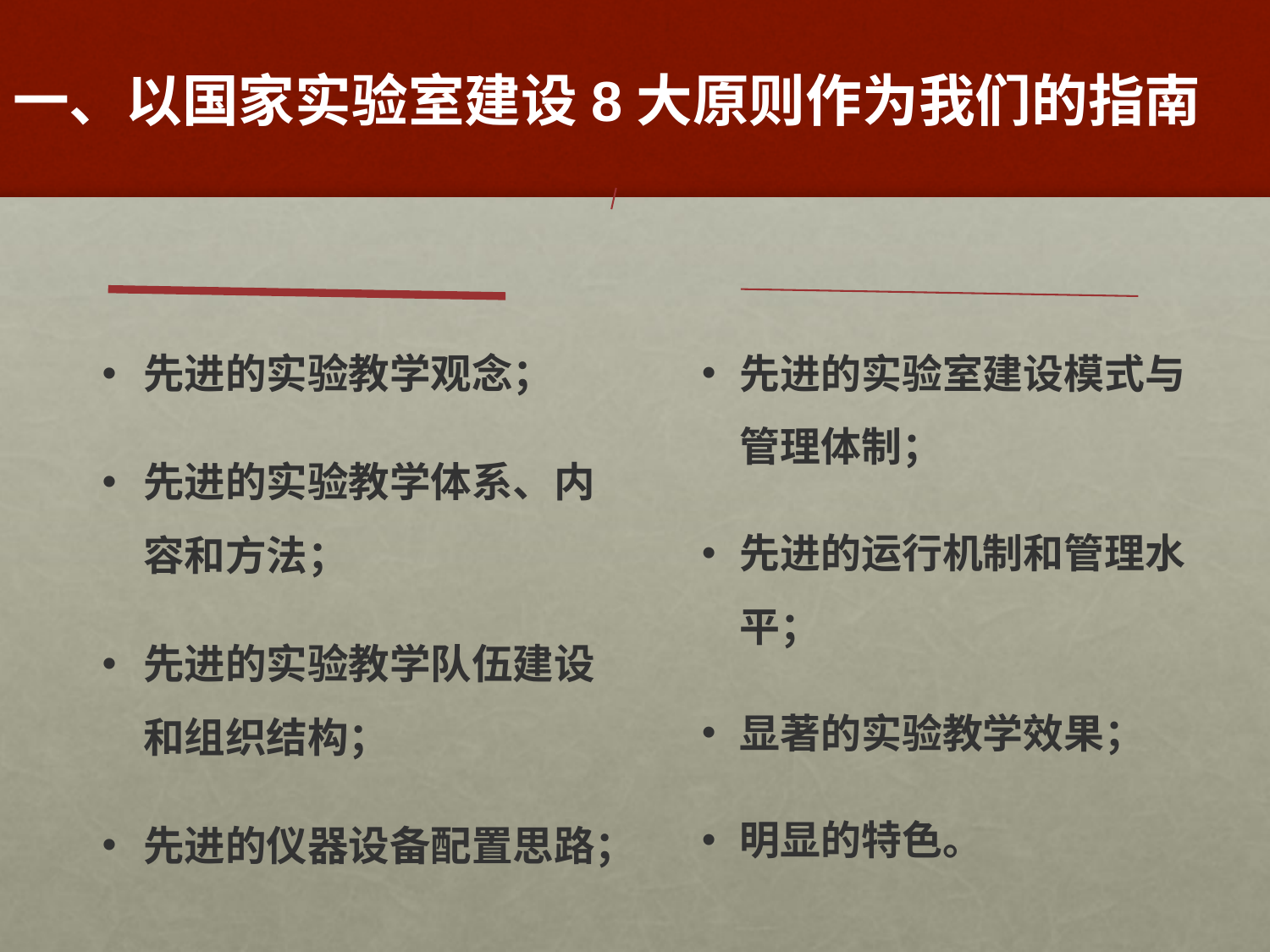

# 一、以国家实验室建设8大原则作为我们的指南
先进的实验教学观念；
先进的实验教学体系、内容和方法；
先进的实验教学队伍建设和组织结构；
先进的仪器设备配置思路；
先进的实验室建设模式与管理体制；
先进的运行机制和管理水平；
显著的实验教学效果；
明显的特色。